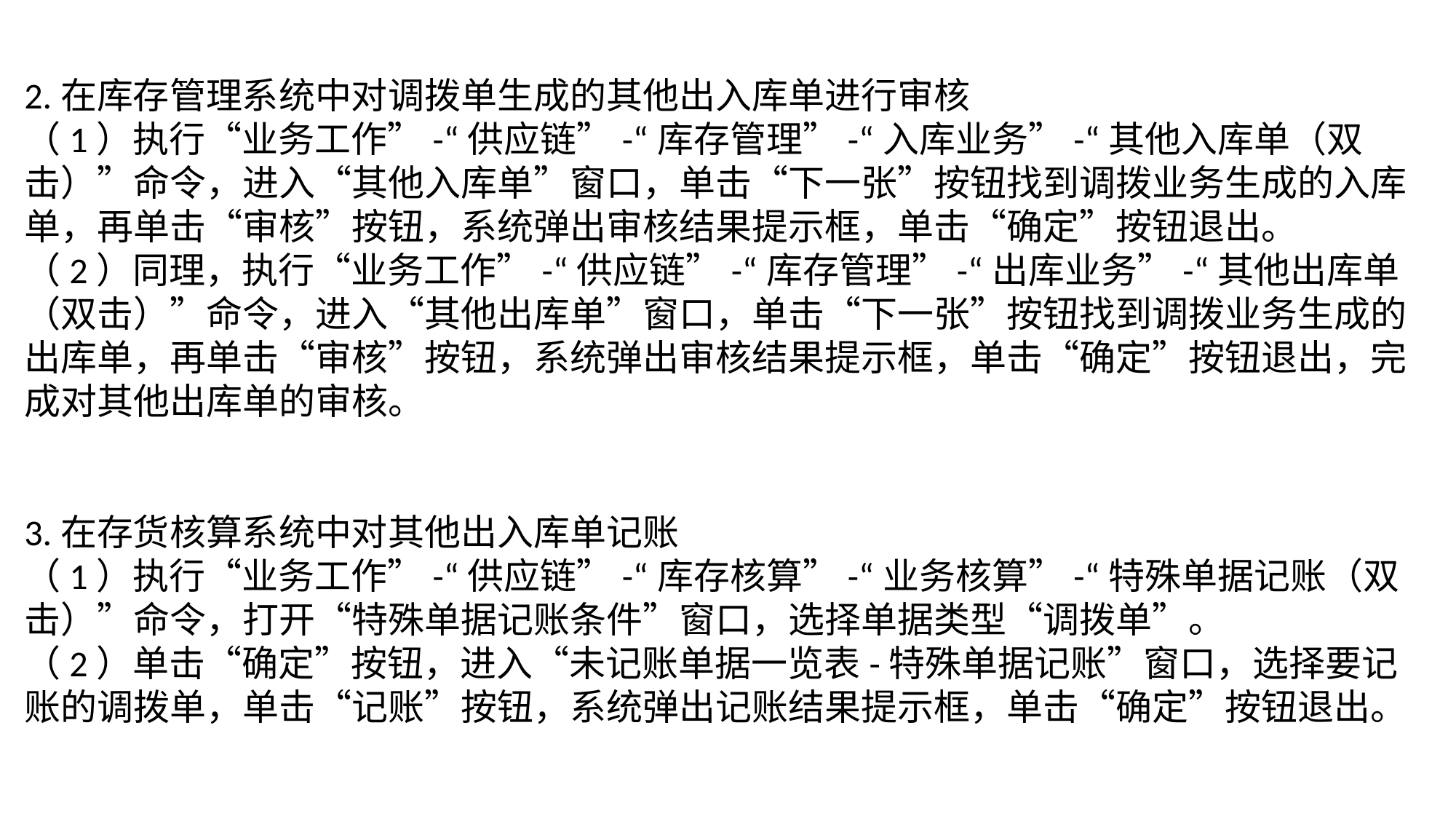

2.在库存管理系统中对调拨单生成的其他出入库单进行审核
（1）执行“业务工作”-“供应链”-“库存管理”-“入库业务”-“其他入库单（双击）”命令，进入“其他入库单”窗口，单击“下一张”按钮找到调拨业务生成的入库单，再单击“审核”按钮，系统弹出审核结果提示框，单击“确定”按钮退出。
（2）同理，执行“业务工作”-“供应链”-“库存管理”-“出库业务”-“其他出库单（双击）”命令，进入“其他出库单”窗口，单击“下一张”按钮找到调拨业务生成的出库单，再单击“审核”按钮，系统弹出审核结果提示框，单击“确定”按钮退出，完成对其他出库单的审核。

3.在存货核算系统中对其他出入库单记账
（1）执行“业务工作”-“供应链”-“库存核算”-“业务核算”-“特殊单据记账（双击）”命令，打开“特殊单据记账条件”窗口，选择单据类型“调拨单”。
（2）单击“确定”按钮，进入“未记账单据一览表-特殊单据记账”窗口，选择要记账的调拨单，单击“记账”按钮，系统弹出记账结果提示框，单击“确定”按钮退出。